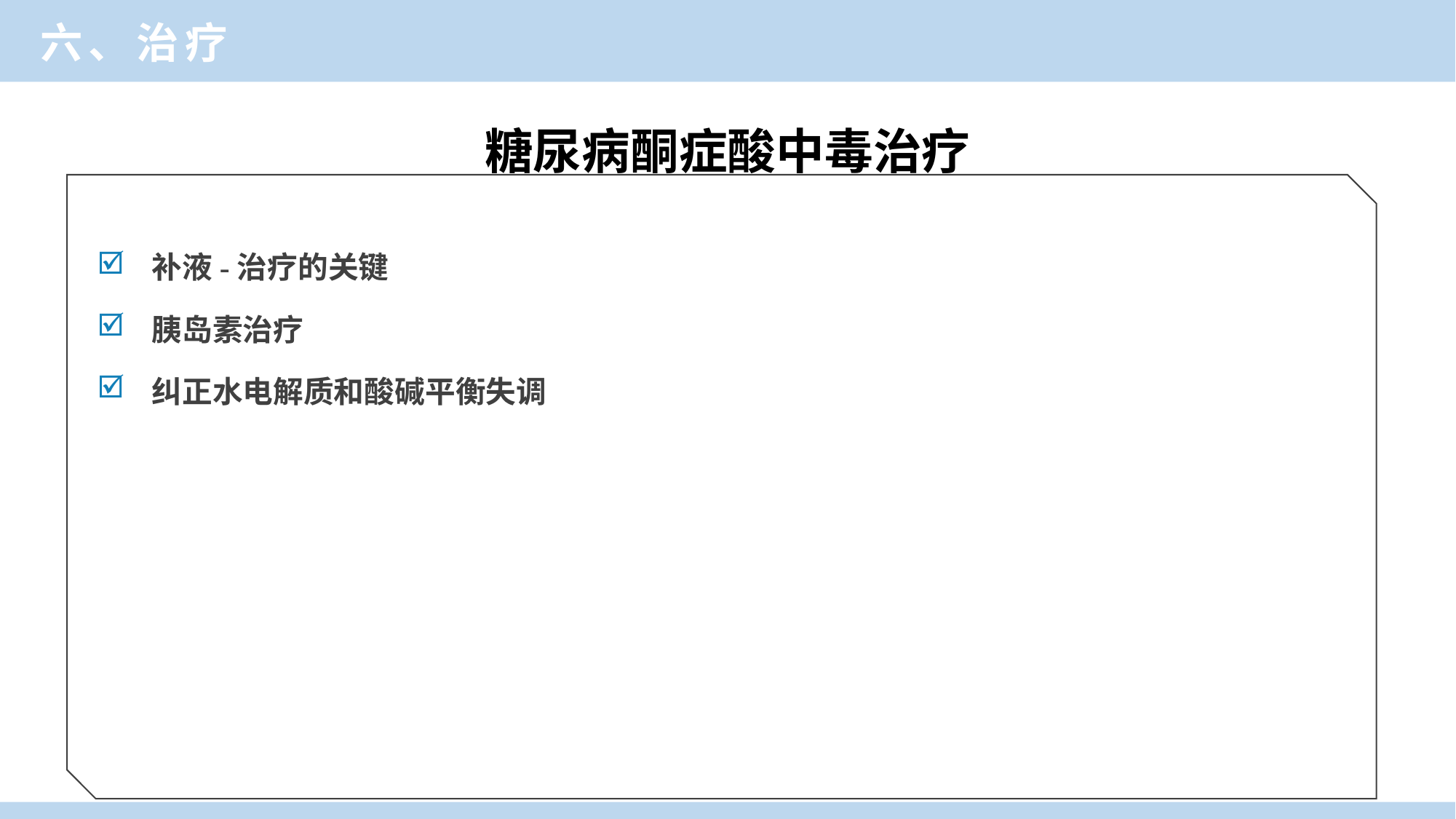

六、治疗
糖尿病酮症酸中毒治疗

补液-治疗的关键
胰岛素治疗
纠正水电解质和酸碱平衡失调